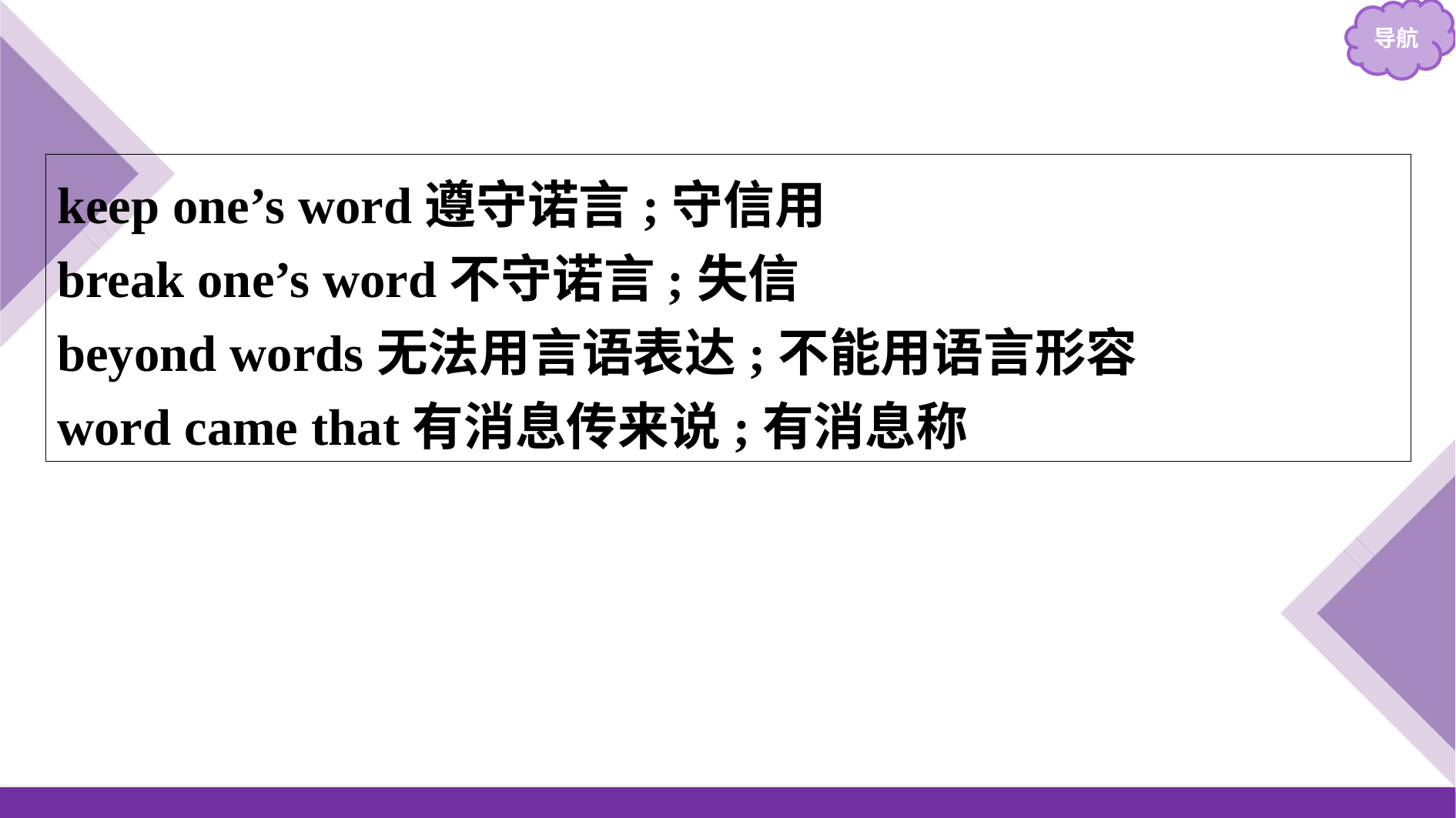

keep one’s word遵守诺言;守信用
break one’s word不守诺言;失信
beyond words无法用言语表达;不能用语言形容
word came that有消息传来说;有消息称